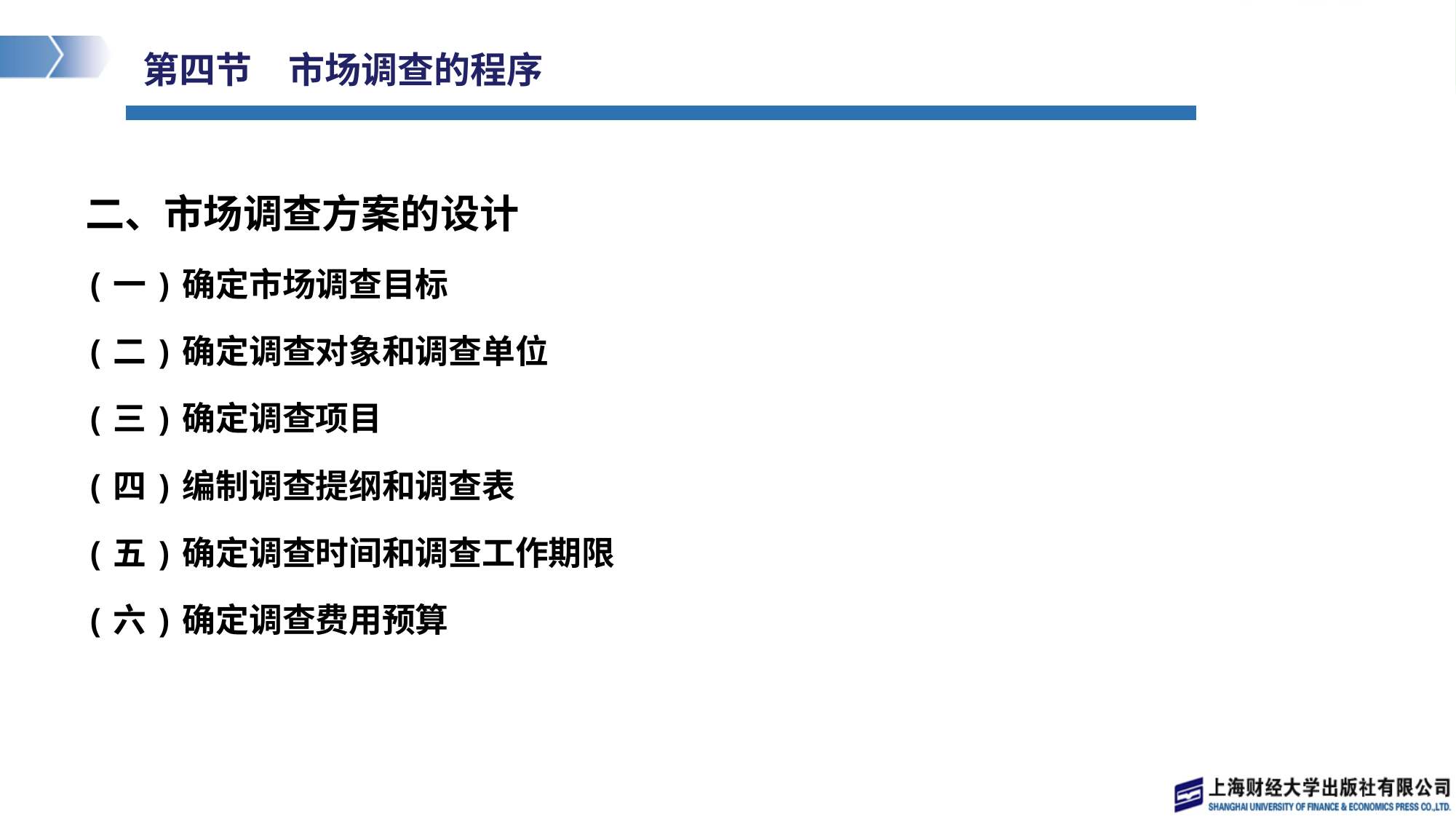

# 第四节　市场调查的程序
二、市场调查方案的设计
(一)确定市场调查目标
(二)确定调查对象和调查单位
(三)确定调查项目
(四)编制调查提纲和调查表
(五)确定调查时间和调查工作期限
(六)确定调查费用预算